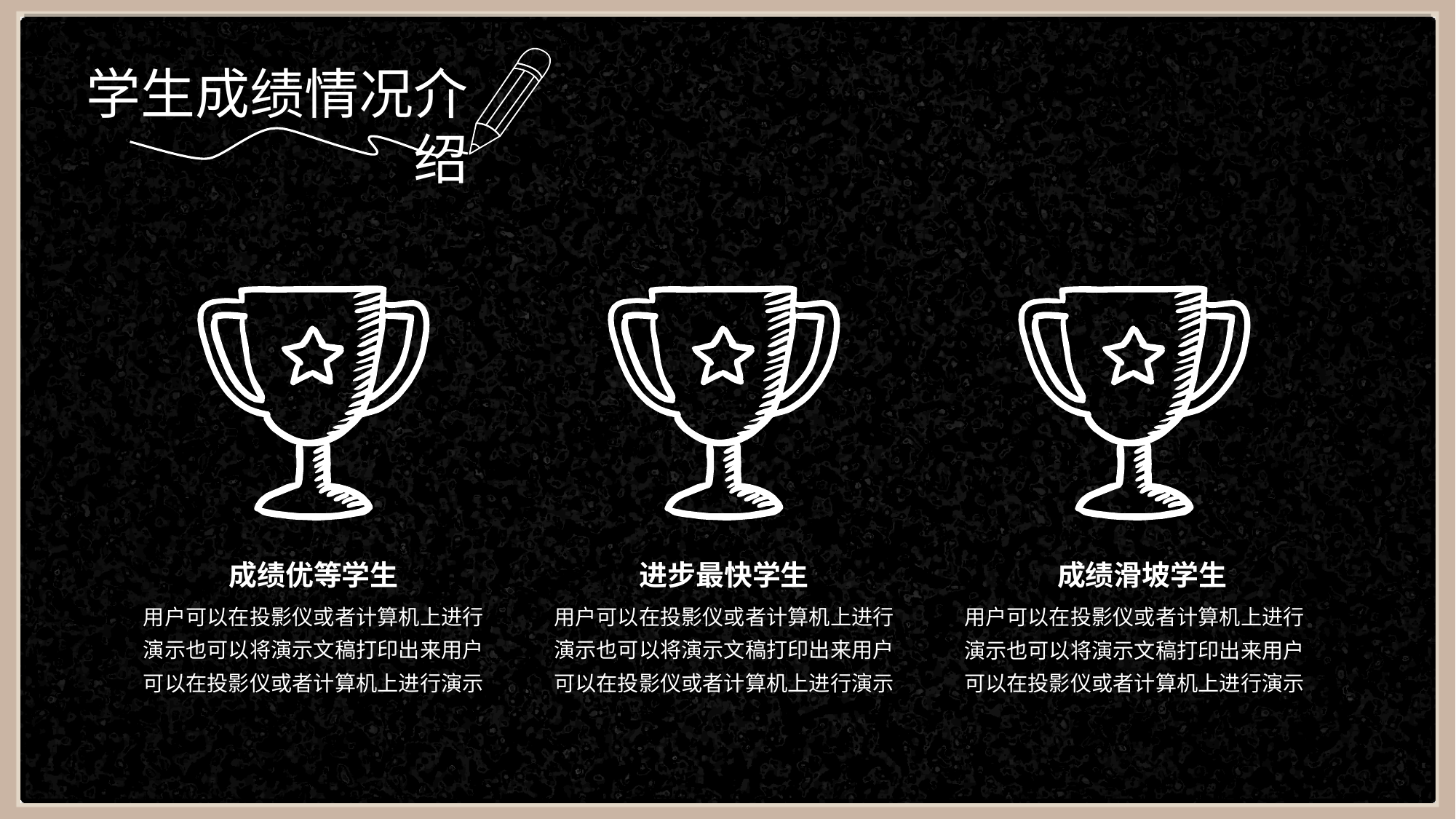

学生成绩情况介绍

成绩优等学生
进步最快学生
成绩滑坡学生
用户可以在投影仪或者计算机上进行演示也可以将演示文稿打印出来用户可以在投影仪或者计算机上进行演示
用户可以在投影仪或者计算机上进行演示也可以将演示文稿打印出来用户可以在投影仪或者计算机上进行演示

用户可以在投影仪或者计算机上进行演示也可以将演示文稿打印出来用户可以在投影仪或者计算机上进行演示